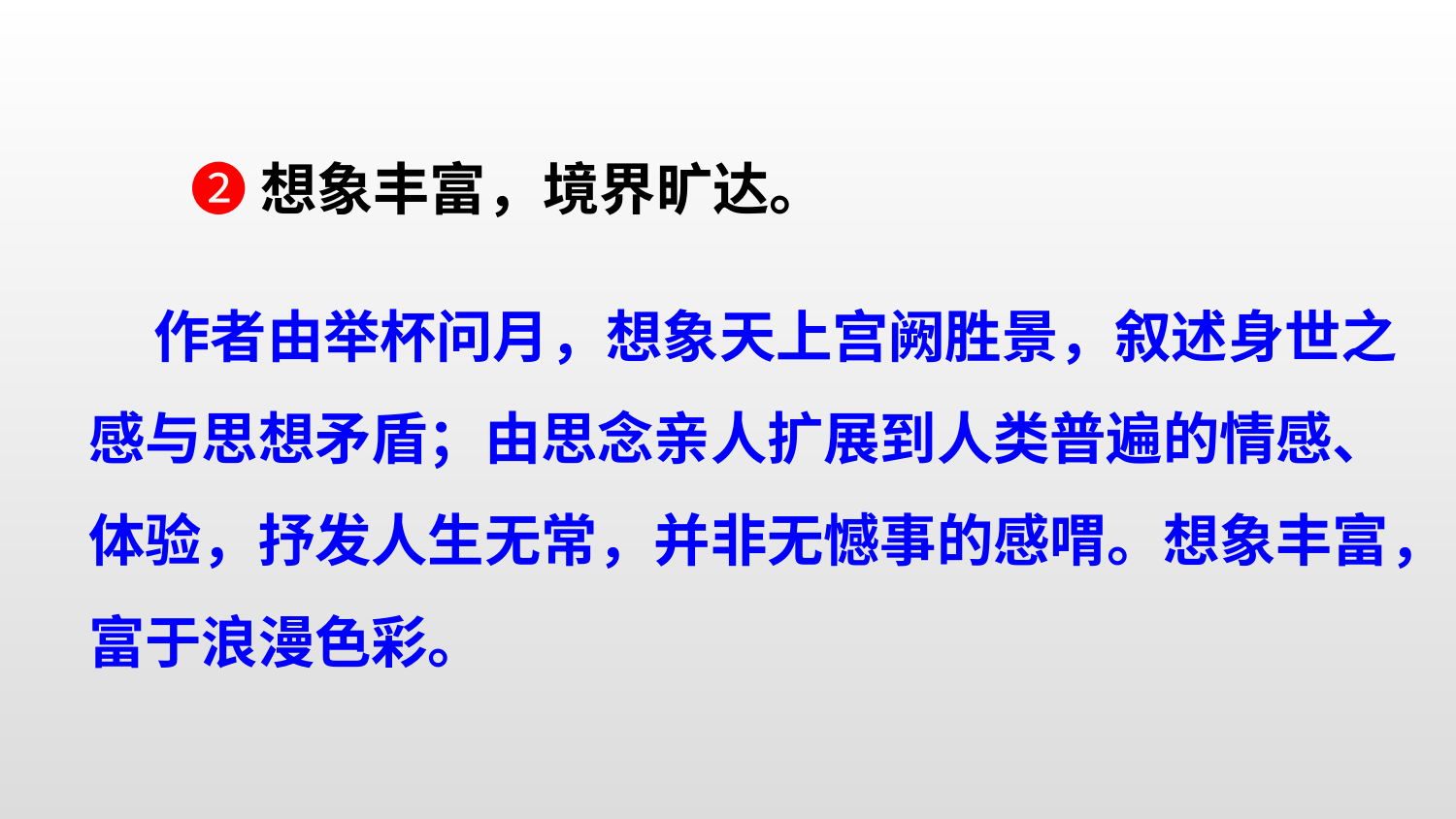

❷想象丰富，境界旷达。
    作者由举杯问月，想象天上宫阙胜景，叙述身世之感与思想矛盾；由思念亲人扩展到人类普遍的情感、体验，抒发人生无常，并非无憾事的感喟。想象丰富，富于浪漫色彩。